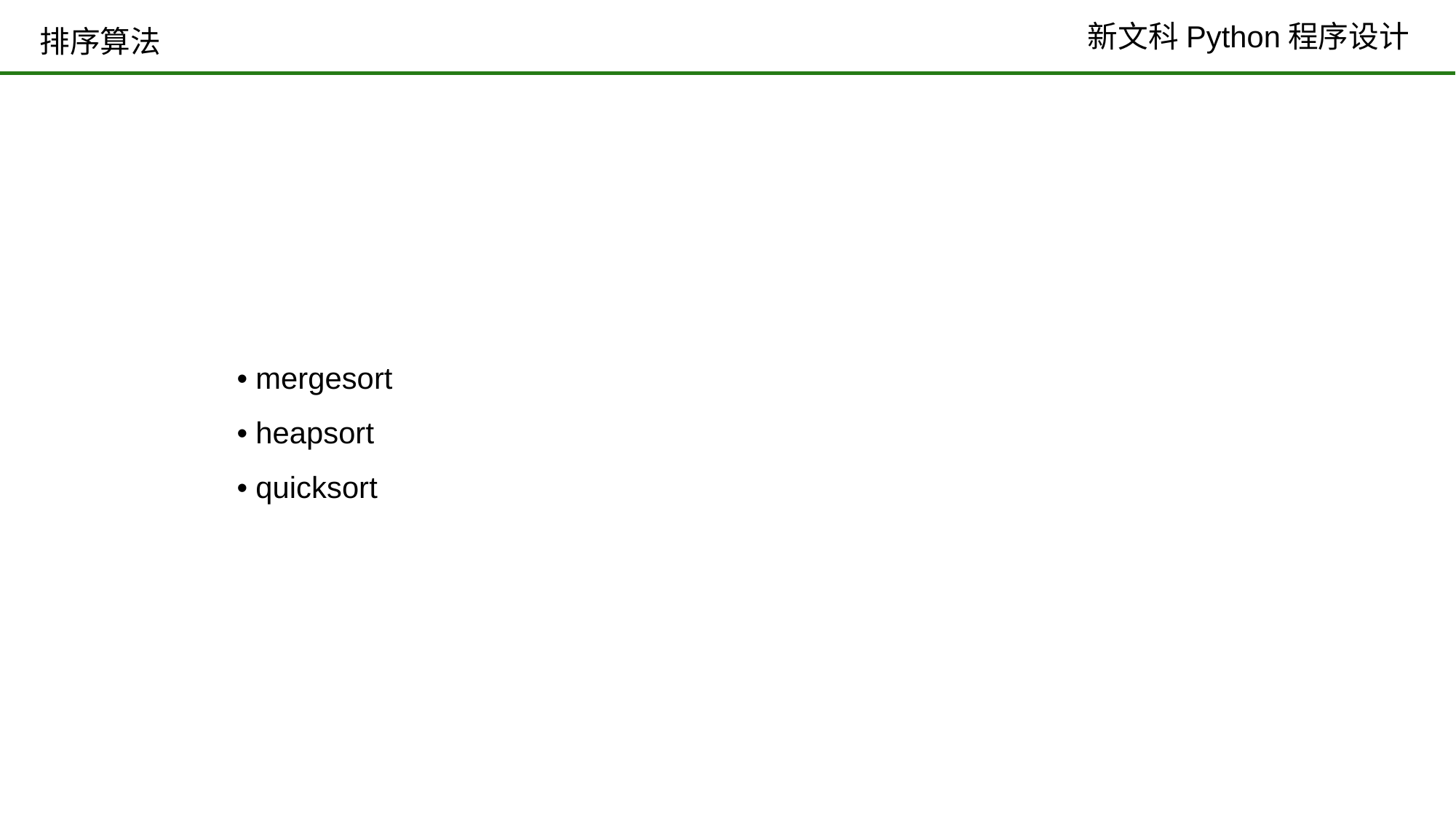

# 排序算法
• mergesort
• heapsort
• quicksort